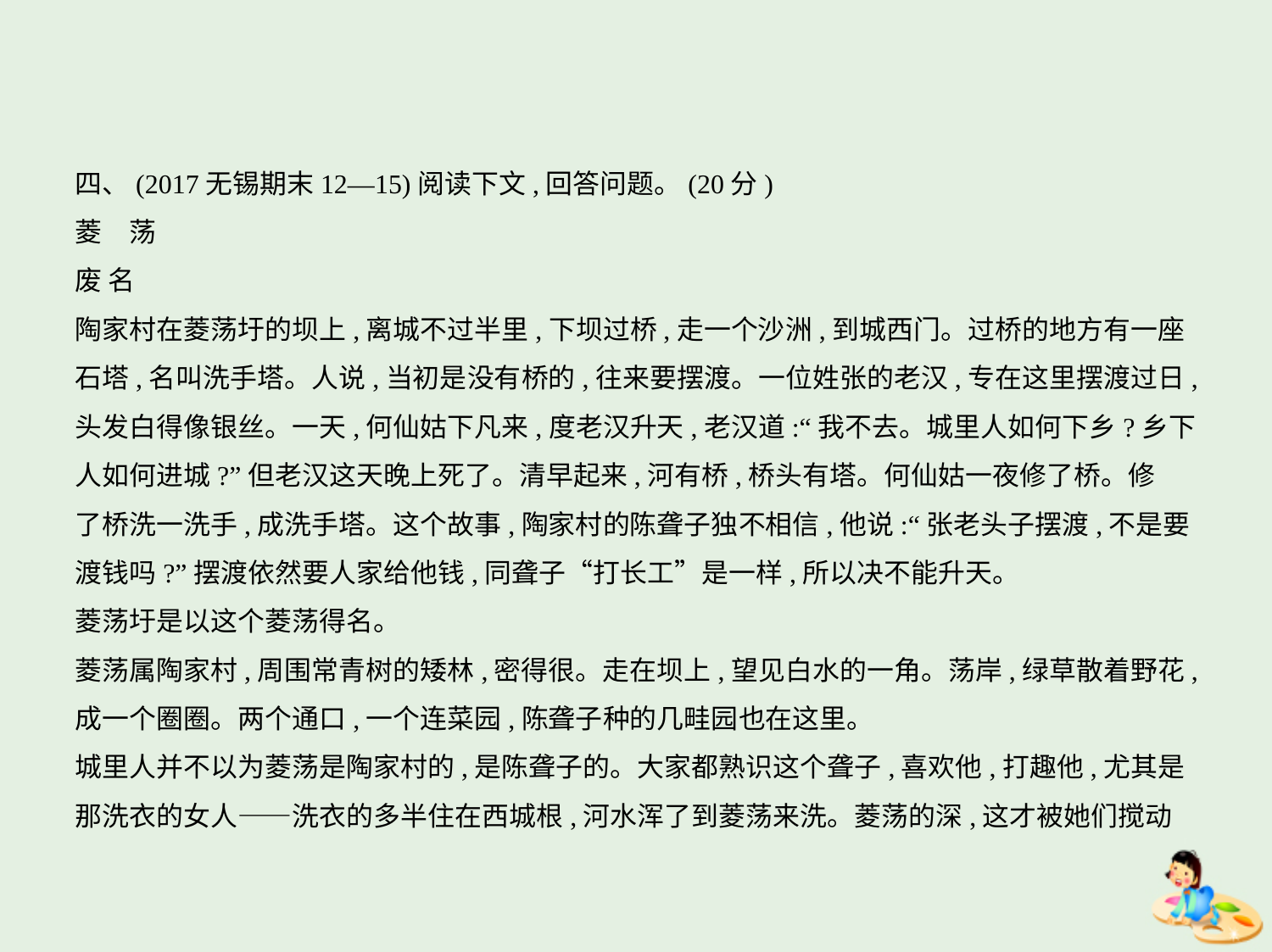

四、(2017无锡期末12—15)阅读下文,回答问题。(20分)
菱　荡
废 名
陶家村在菱荡圩的坝上,离城不过半里,下坝过桥,走一个沙洲,到城西门。过桥的地方有一座
石塔,名叫洗手塔。人说,当初是没有桥的,往来要摆渡。一位姓张的老汉,专在这里摆渡过日,
头发白得像银丝。一天,何仙姑下凡来,度老汉升天,老汉道:“我不去。城里人如何下乡?乡下
人如何进城?”但老汉这天晚上死了。清早起来,河有桥,桥头有塔。何仙姑一夜修了桥。修
了桥洗一洗手,成洗手塔。这个故事,陶家村的陈聋子独不相信,他说:“张老头子摆渡,不是要
渡钱吗?”摆渡依然要人家给他钱,同聋子“打长工”是一样,所以决不能升天。
菱荡圩是以这个菱荡得名。
菱荡属陶家村,周围常青树的矮林,密得很。走在坝上,望见白水的一角。荡岸,绿草散着野花,
成一个圈圈。两个通口,一个连菜园,陈聋子种的几畦园也在这里。
城里人并不以为菱荡是陶家村的,是陈聋子的。大家都熟识这个聋子,喜欢他,打趣他,尤其是
那洗衣的女人——洗衣的多半住在西城根,河水浑了到菱荡来洗。菱荡的深,这才被她们搅动